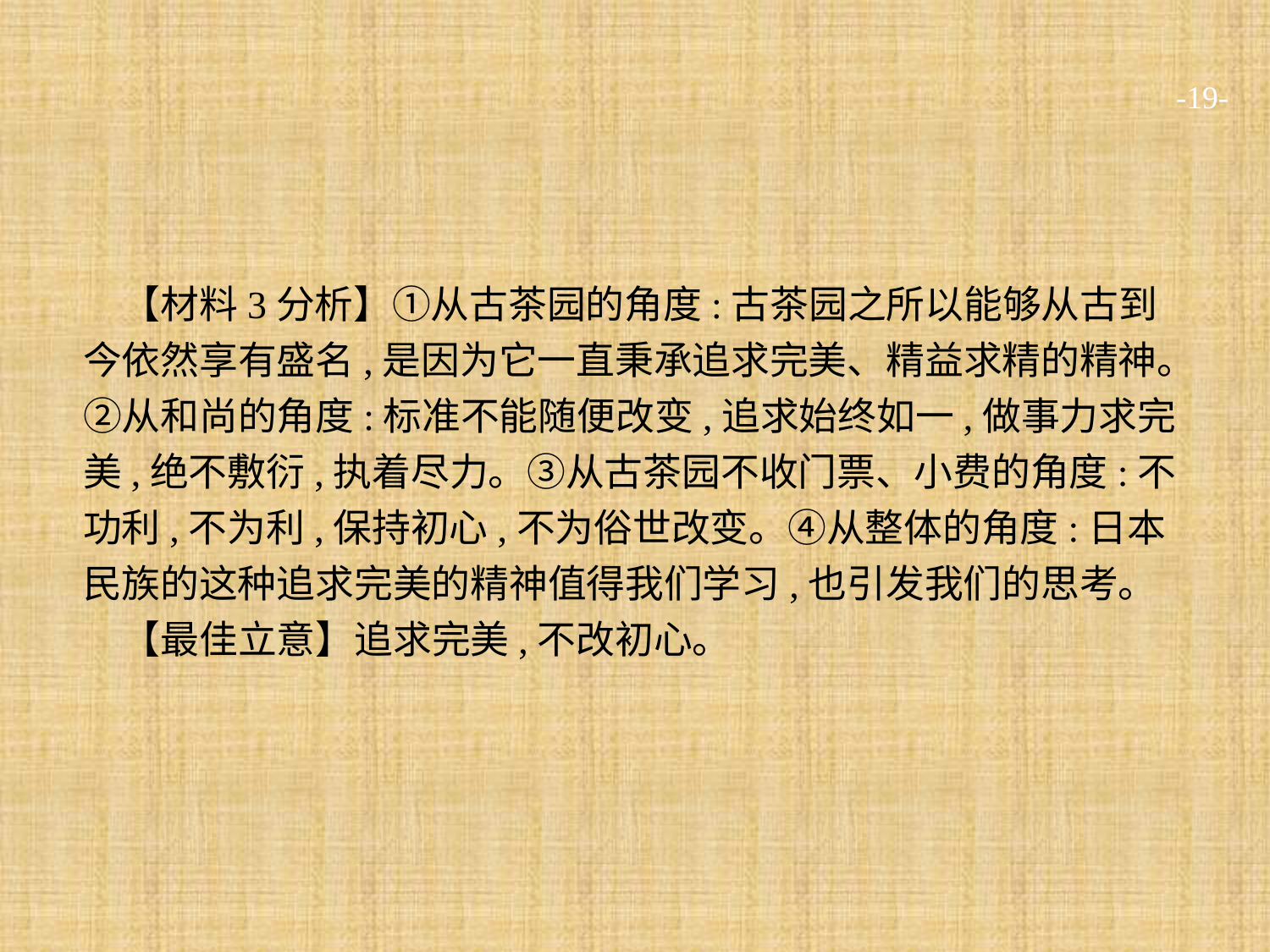

-19-
【材料3分析】①从古茶园的角度:古茶园之所以能够从古到今依然享有盛名,是因为它一直秉承追求完美、精益求精的精神。②从和尚的角度:标准不能随便改变,追求始终如一,做事力求完美,绝不敷衍,执着尽力。③从古茶园不收门票、小费的角度:不功利,不为利,保持初心,不为俗世改变。④从整体的角度:日本民族的这种追求完美的精神值得我们学习,也引发我们的思考。
【最佳立意】追求完美,不改初心。